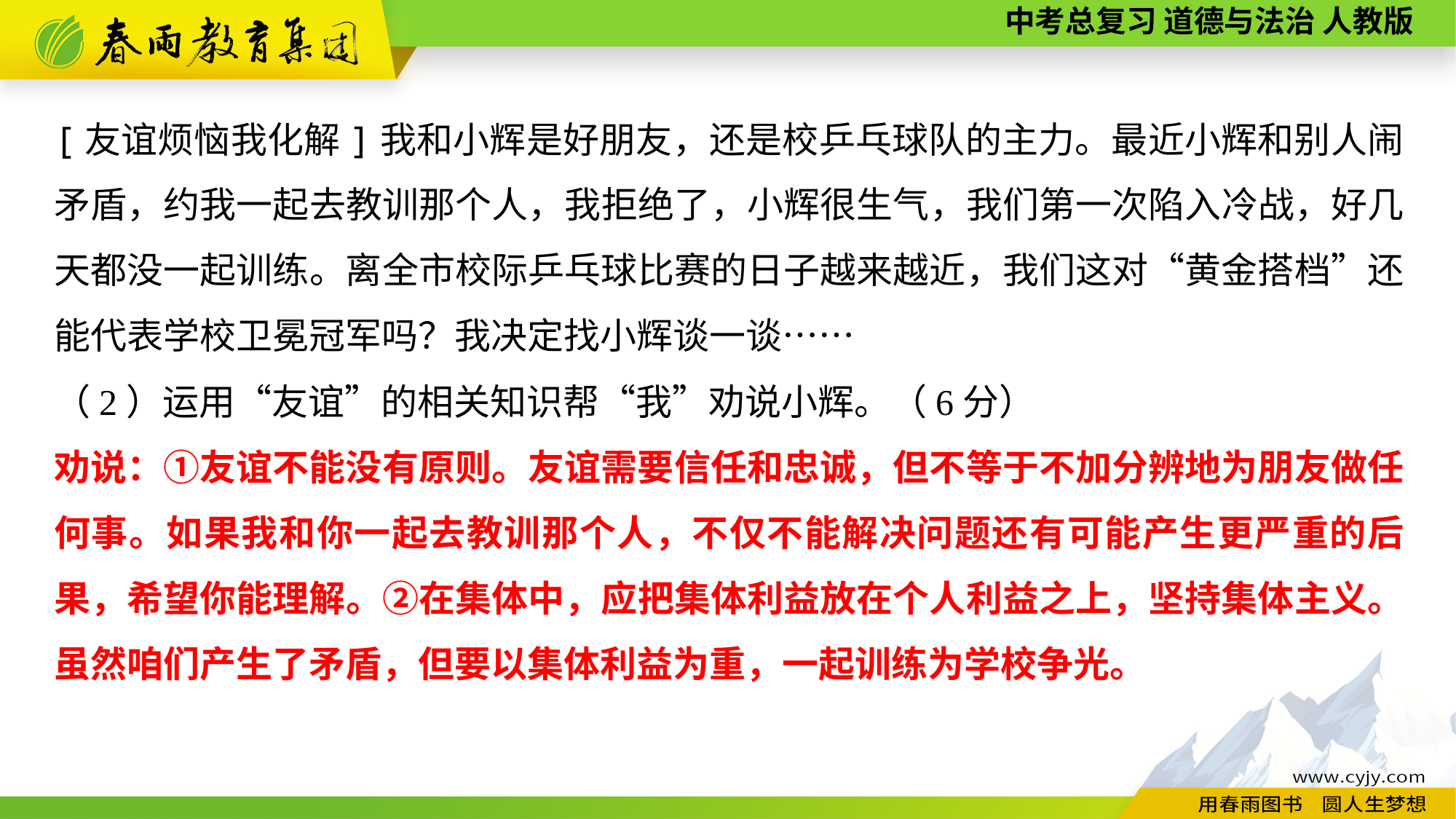

[友谊烦恼我化解]我和小辉是好朋友，还是校乒乓球队的主力。最近小辉和别人闹矛盾，约我一起去教训那个人，我拒绝了，小辉很生气，我们第一次陷入冷战，好几天都没一起训练。离全市校际乒乓球比赛的日子越来越近，我们这对“黄金搭档”还能代表学校卫冕冠军吗？我决定找小辉谈一谈……
（2）运用“友谊”的相关知识帮“我”劝说小辉。（6分）
劝说：①友谊不能没有原则。友谊需要信任和忠诚，但不等于不加分辨地为朋友做任何事。如果我和你一起去教训那个人，不仅不能解决问题还有可能产生更严重的后果，希望你能理解。②在集体中，应把集体利益放在个人利益之上，坚持集体主义。虽然咱们产生了矛盾，但要以集体利益为重，一起训练为学校争光。